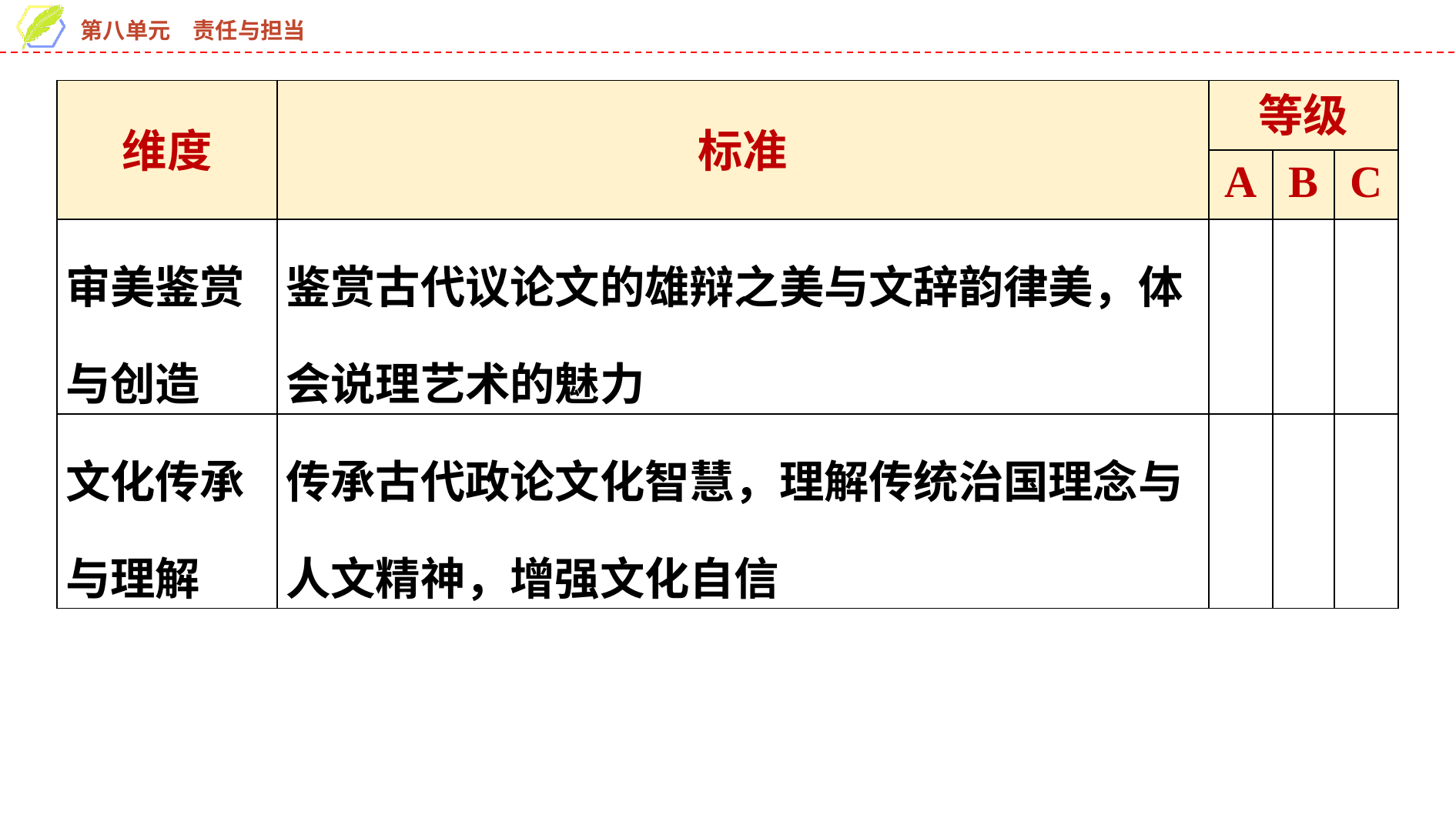

| 维度 | 标准 | 等级 |  |  |
| --- | --- | --- | --- | --- |
|  |  | A | B | C |
| 审美鉴赏与创造 | 鉴赏古代议论文的雄辩之美与文辞韵律美，体会说理艺术的魅力 |  |  |  |
| 文化传承与理解 | 传承古代政论文化智慧，理解传统治国理念与人文精神，增强文化自信 |  |  |  |